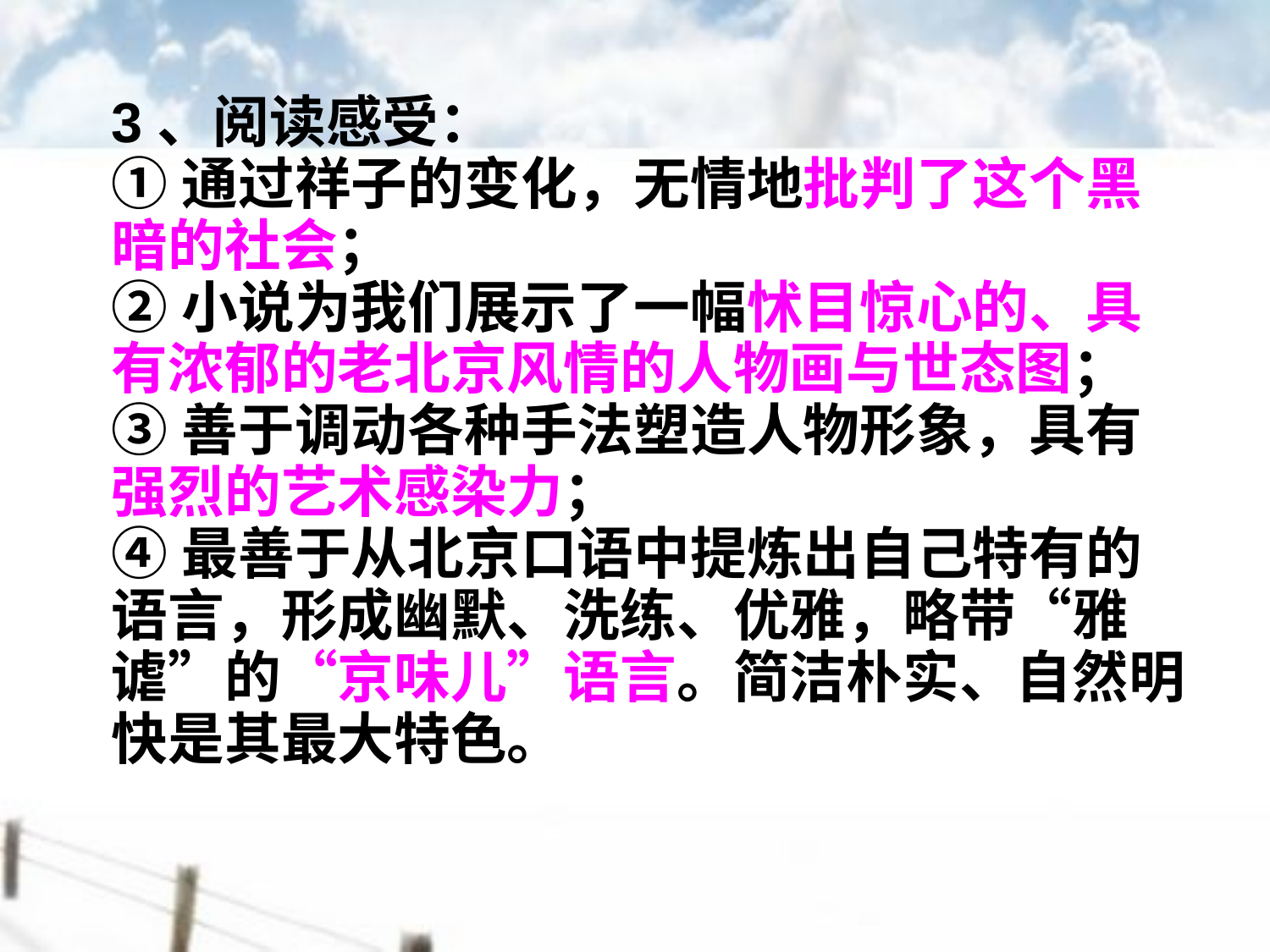

3、阅读感受：
①通过祥子的变化，无情地批判了这个黑暗的社会；
②小说为我们展示了一幅怵目惊心的、具有浓郁的老北京风情的人物画与世态图；
③善于调动各种手法塑造人物形象，具有强烈的艺术感染力；
④最善于从北京口语中提炼出自己特有的语言，形成幽默、洗练、优雅，略带“雅谑”的“京味儿”语言。简洁朴实、自然明快是其最大特色。